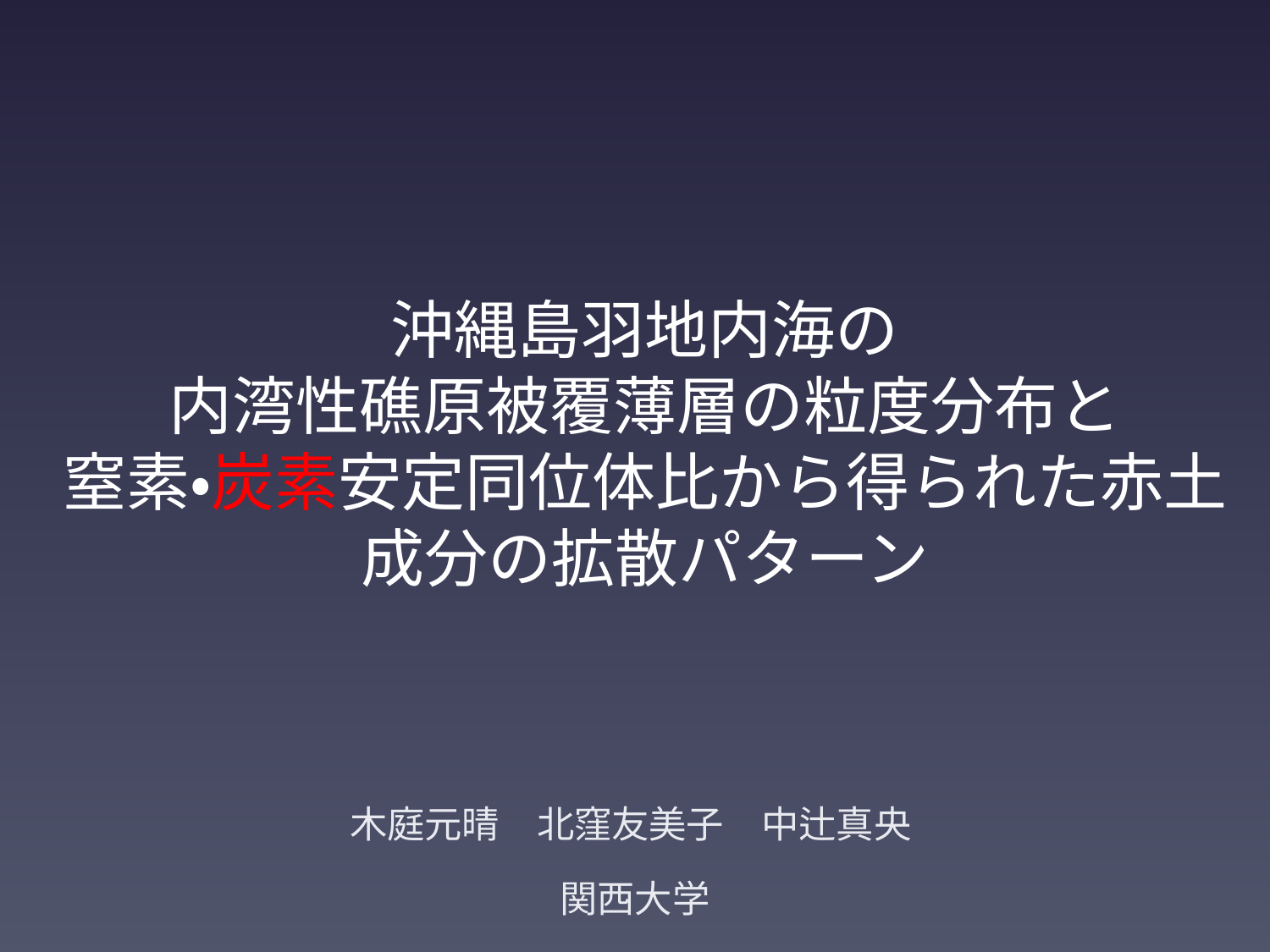

# 沖縄島羽地内海の 内湾性礁原被覆薄層の粒度分布と 窒素・炭素安定同位体比から得られた赤土成分の拡散パターン
木庭元晴　北窪友美子　中辻真央
関西大学